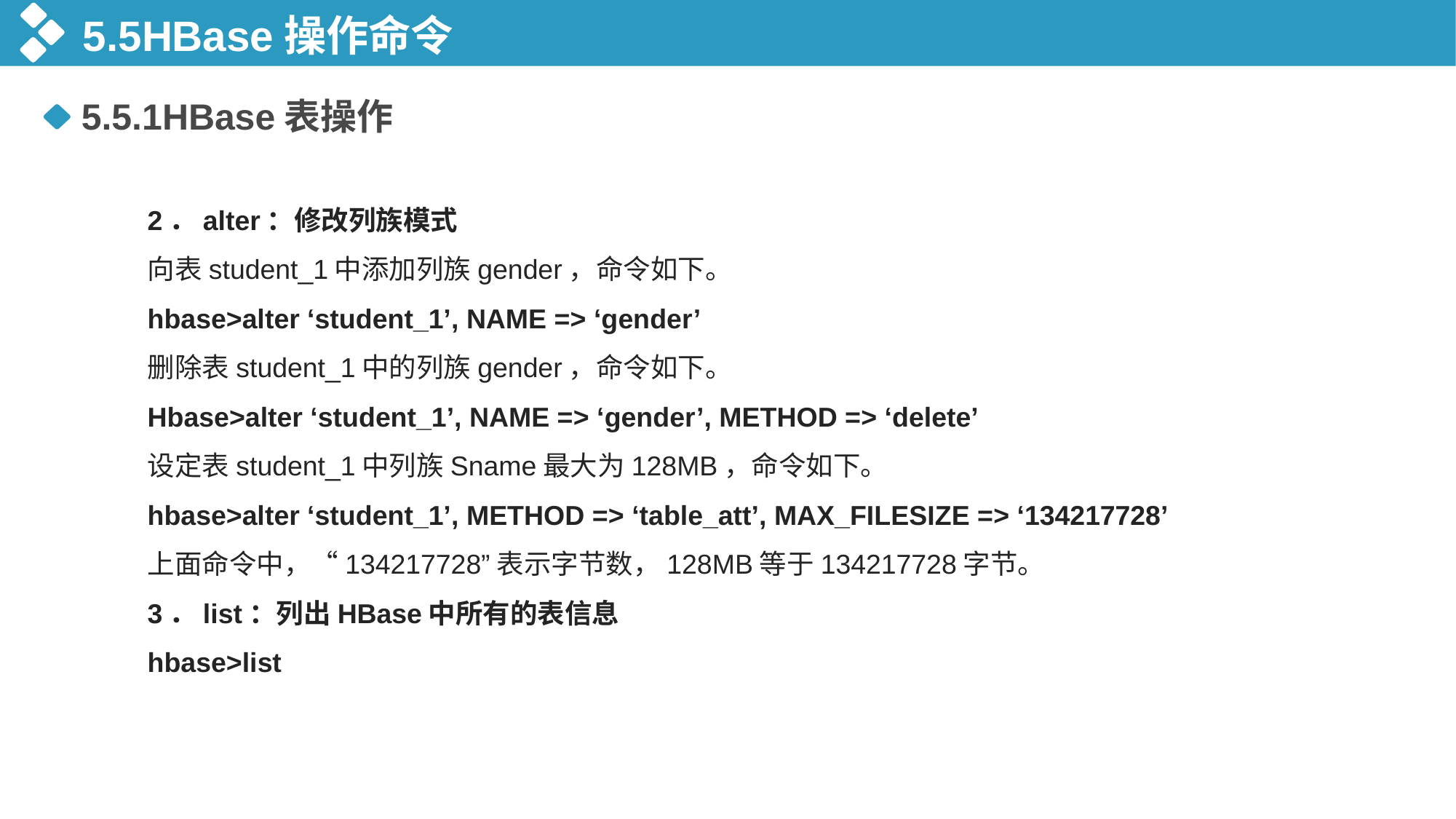

5.5HBase操作命令
5.5.1HBase表操作

2．alter：修改列族模式
向表student_1中添加列族gender，命令如下。
hbase>alter ‘student_1’, NAME => ‘gender’
删除表student_1中的列族gender，命令如下。
Hbase>alter ‘student_1’, NAME => ‘gender’, METHOD => ‘delete’
设定表student_1中列族Sname最大为128MB，命令如下。
hbase>alter ‘student_1’, METHOD => ‘table_att’, MAX_FILESIZE => ‘134217728’
上面命令中，“134217728”表示字节数，128MB等于134217728字节。
3．list：列出HBase中所有的表信息
hbase>list